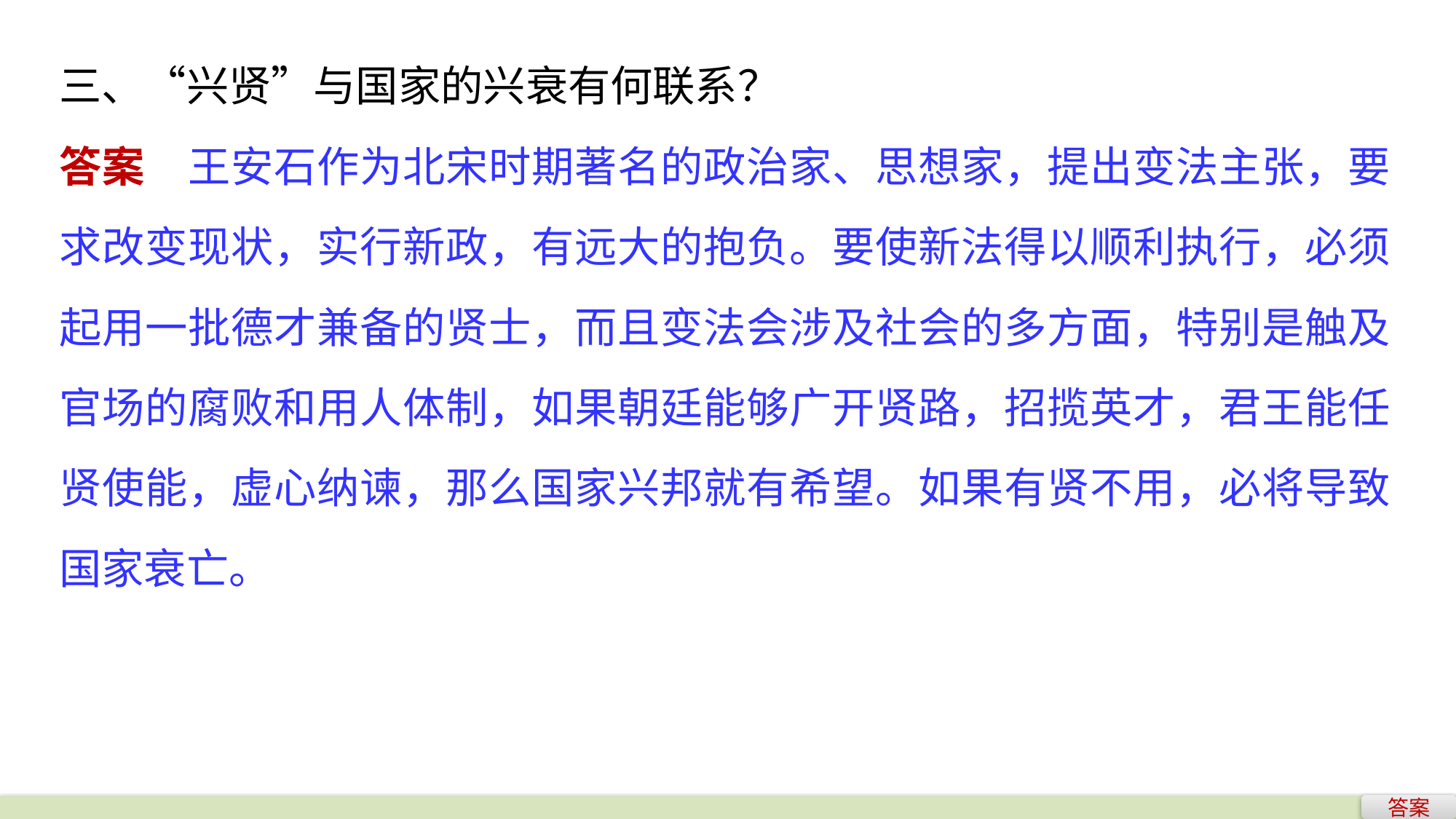

三、“兴贤”与国家的兴衰有何联系？
答案　王安石作为北宋时期著名的政治家、思想家，提出变法主张，要求改变现状，实行新政，有远大的抱负。要使新法得以顺利执行，必须起用一批德才兼备的贤士，而且变法会涉及社会的多方面，特别是触及官场的腐败和用人体制，如果朝廷能够广开贤路，招揽英才，君王能任贤使能，虚心纳谏，那么国家兴邦就有希望。如果有贤不用，必将导致国家衰亡。
答案